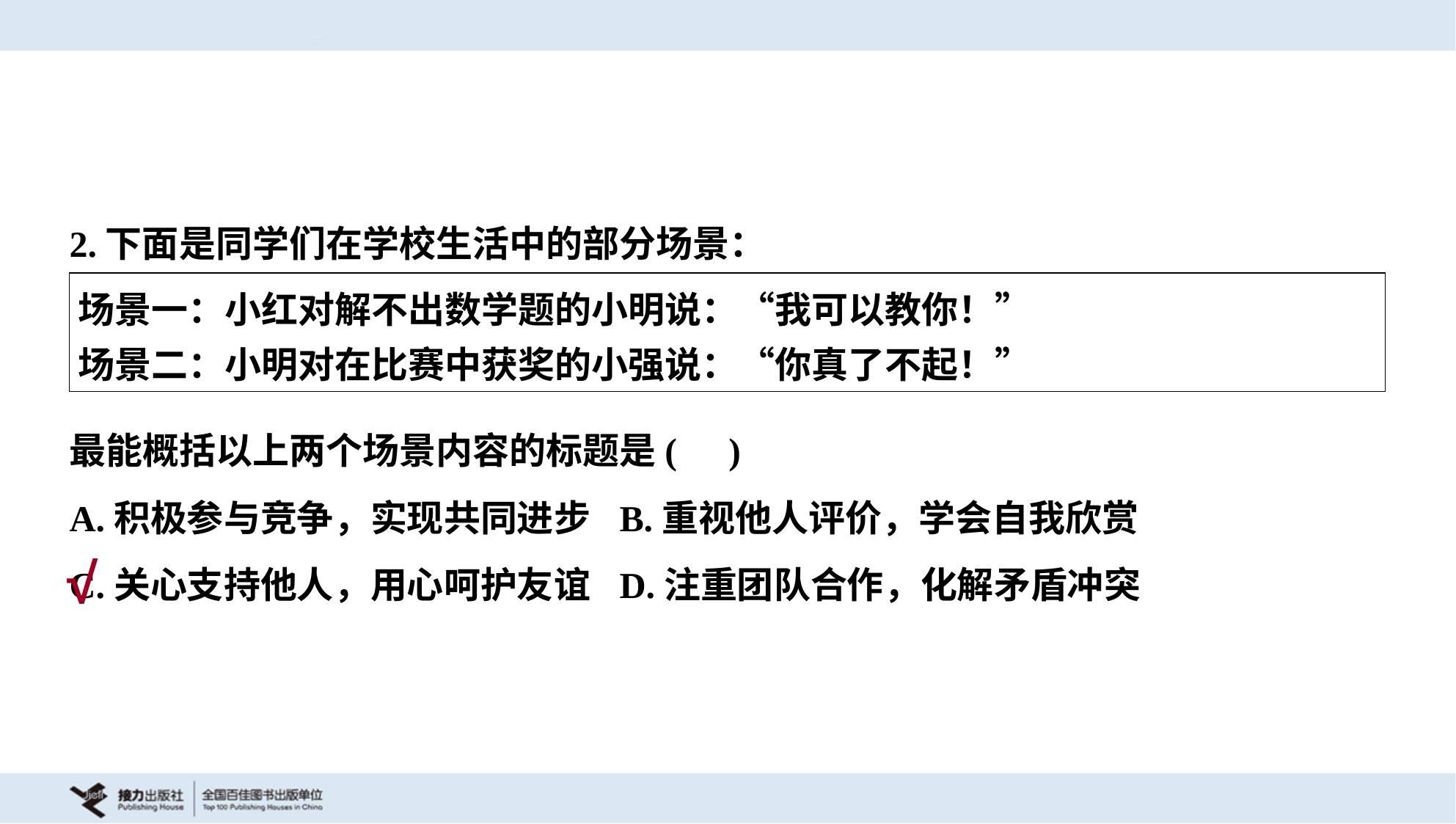

2.下面是同学们在学校生活中的部分场景：
| 场景一：小红对解不出数学题的小明说：“我可以教你！” 场景二：小明对在比赛中获奖的小强说：“你真了不起！” |
| --- |
最能概括以上两个场景内容的标题是(     )
A.积极参与竞争，实现共同进步	B.重视他人评价，学会自我欣赏
C.关心支持他人，用心呵护友谊	D.注重团队合作，化解矛盾冲突
√